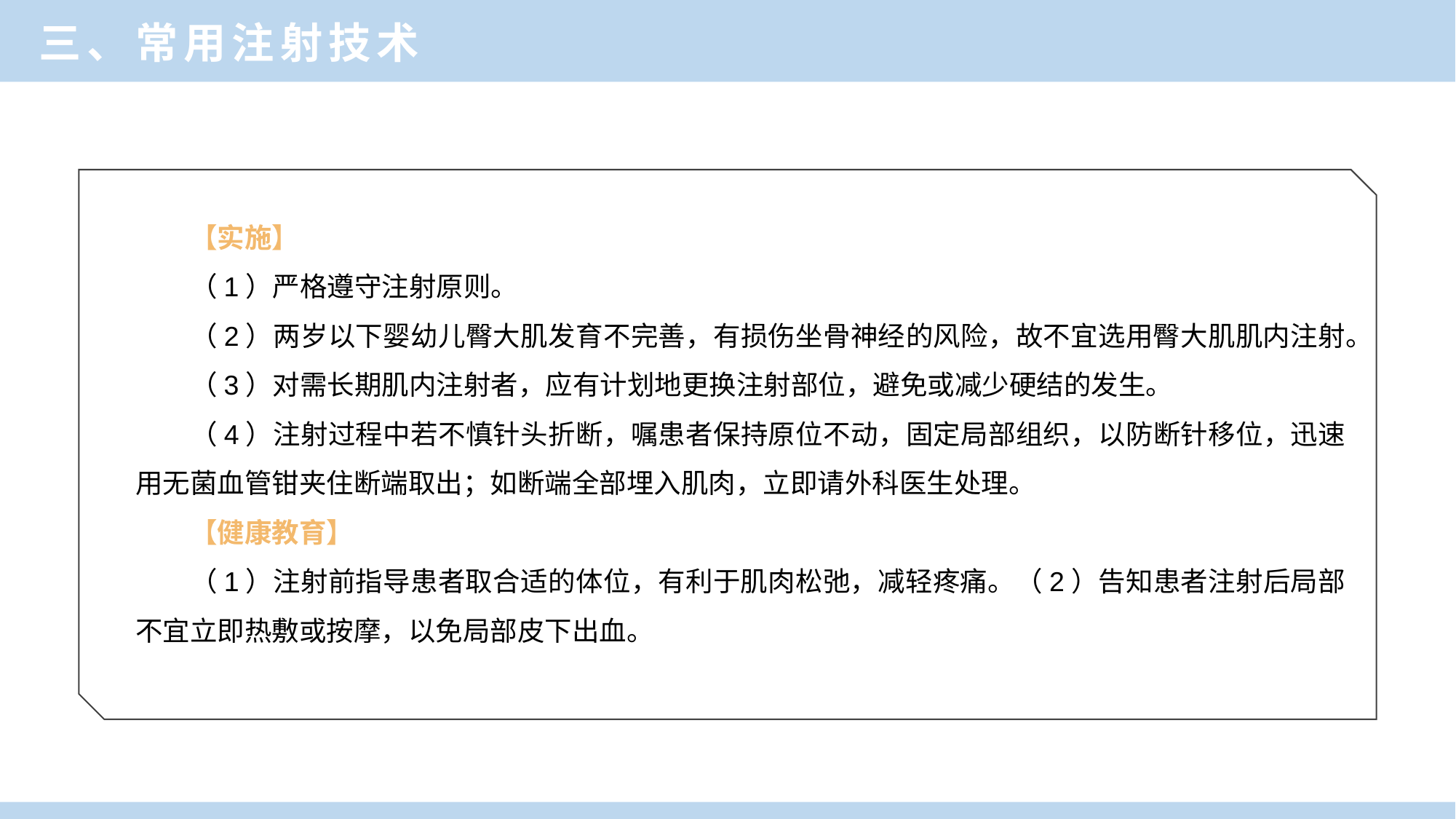

三、常用注射技术

【实施】
（1）严格遵守注射原则。
（2）两岁以下婴幼儿臀大肌发育不完善，有损伤坐骨神经的风险，故不宜选用臀大肌肌内注射。
（3）对需长期肌内注射者，应有计划地更换注射部位，避免或减少硬结的发生。
（4）注射过程中若不慎针头折断，嘱患者保持原位不动，固定局部组织，以防断针移位，迅速用无菌血管钳夹住断端取出；如断端全部埋入肌肉，立即请外科医生处理。
【健康教育】
（1）注射前指导患者取合适的体位，有利于肌肉松弛，减轻疼痛。（2）告知患者注射后局部不宜立即热敷或按摩，以免局部皮下出血。